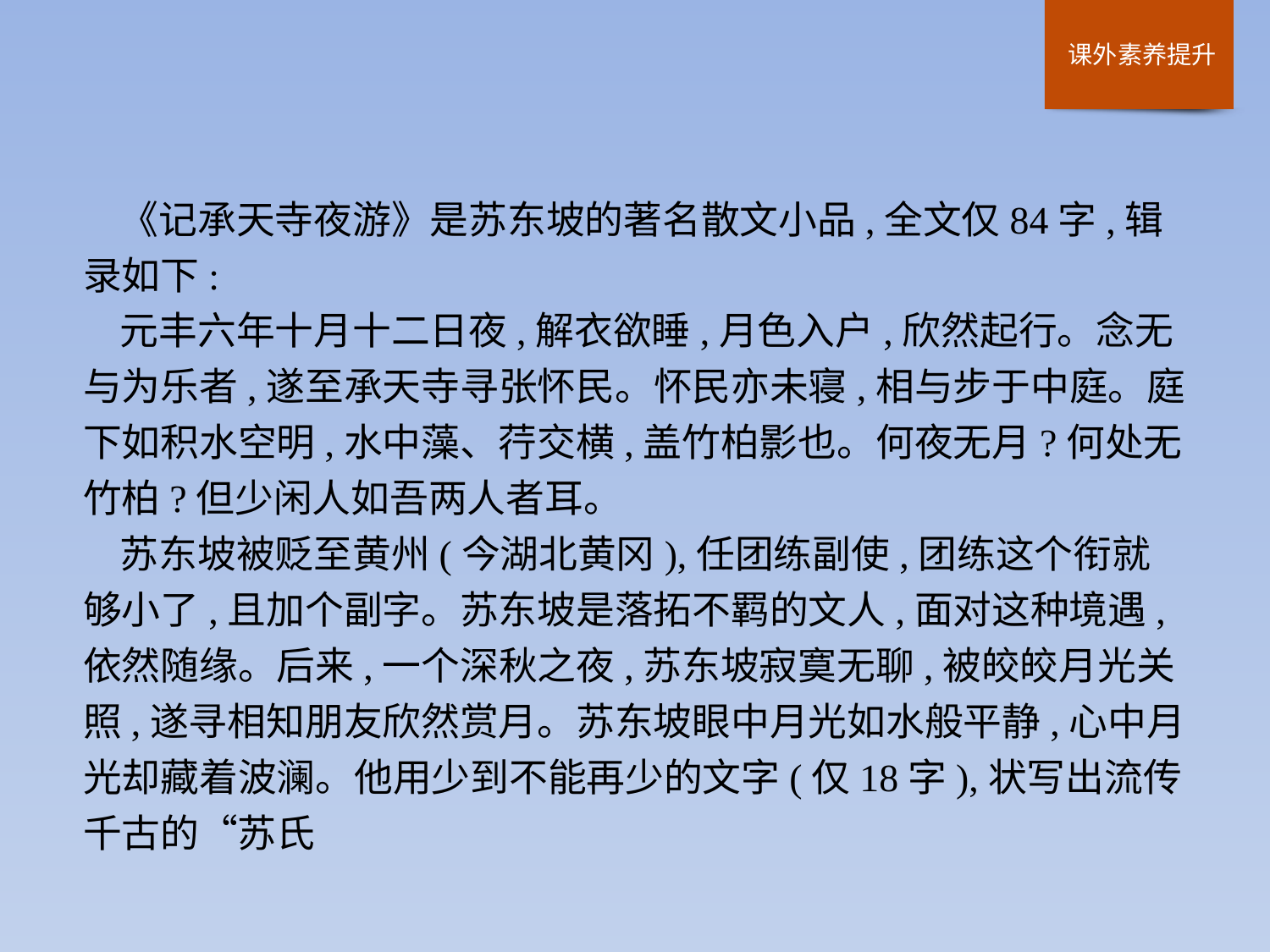

《记承天寺夜游》是苏东坡的著名散文小品,全文仅84字,辑录如下:
元丰六年十月十二日夜,解衣欲睡,月色入户,欣然起行。念无与为乐者,遂至承天寺寻张怀民。怀民亦未寝,相与步于中庭。庭下如积水空明,水中藻、荇交横,盖竹柏影也。何夜无月?何处无竹柏?但少闲人如吾两人者耳。
苏东坡被贬至黄州(今湖北黄冈),任团练副使,团练这个衔就够小了,且加个副字。苏东坡是落拓不羁的文人,面对这种境遇,依然随缘。后来,一个深秋之夜,苏东坡寂寞无聊,被皎皎月光关照,遂寻相知朋友欣然赏月。苏东坡眼中月光如水般平静,心中月光却藏着波澜。他用少到不能再少的文字(仅18字),状写出流传千古的“苏氏